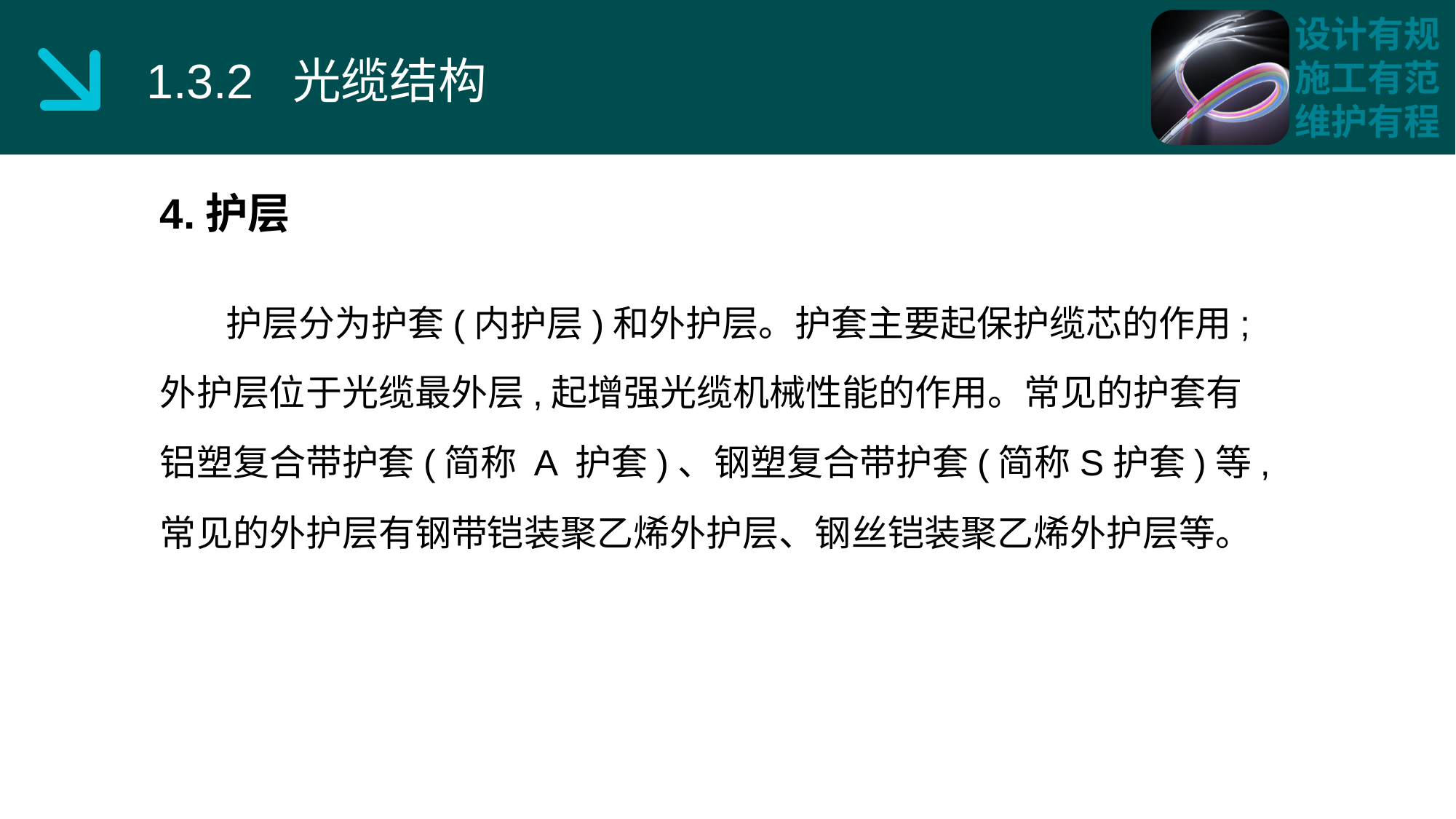

1.3.2  光缆结构

4.护层
       护层分为护套(内护层)和外护层。护套主要起保护缆芯的作用;外护层位于光缆最外层,起增强光缆机械性能的作用。常见的护套有铝塑复合带护套(简称 A 护套)、钢塑复合带护套(简称S护套)等,常见的外护层有钢带铠装聚乙烯外护层、钢丝铠装聚乙烯外护层等。